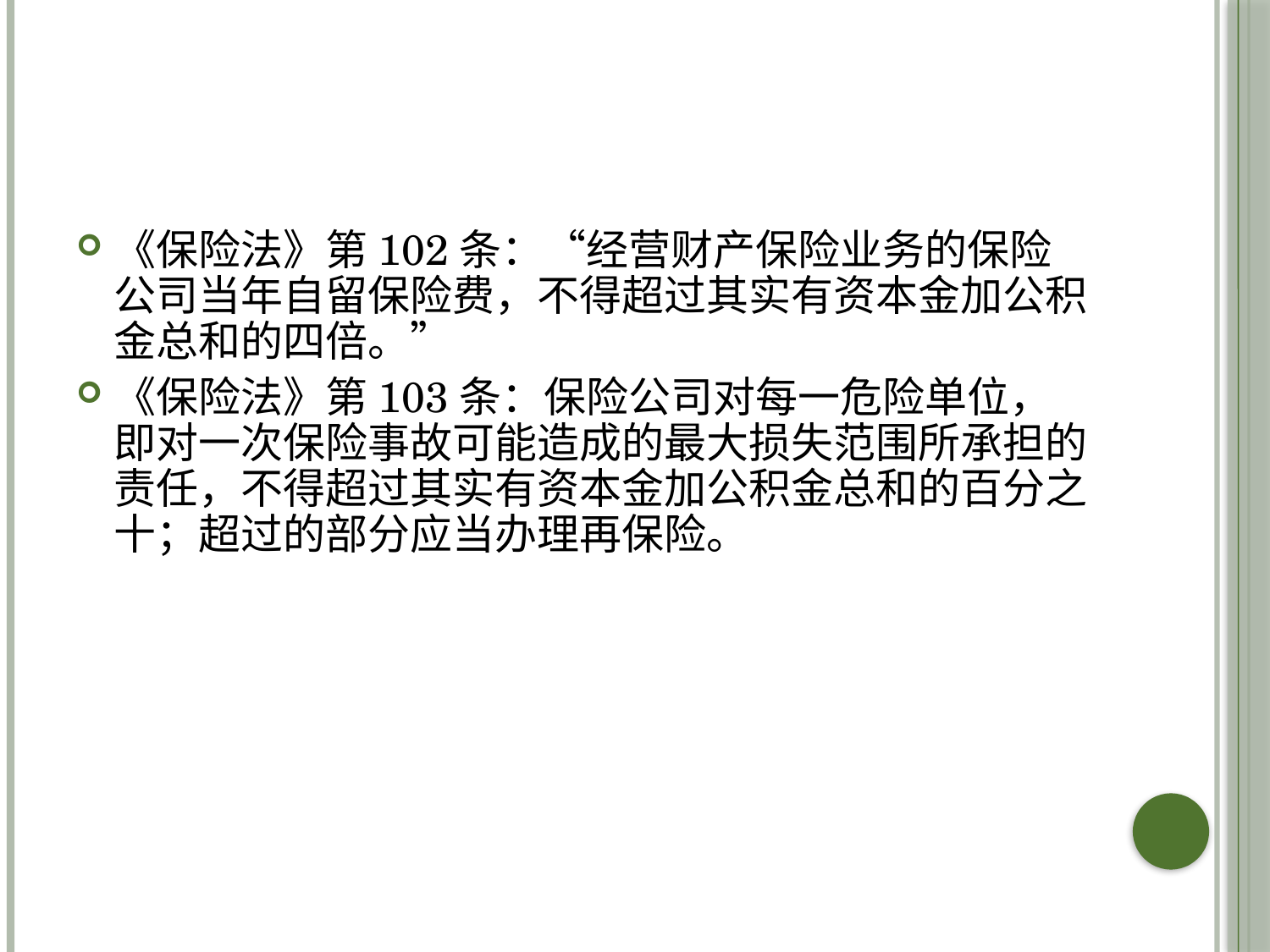

#
《保险法》第102条：“经营财产保险业务的保险公司当年自留保险费，不得超过其实有资本金加公积金总和的四倍。”
《保险法》第103条：保险公司对每一危险单位，即对一次保险事故可能造成的最大损失范围所承担的责任，不得超过其实有资本金加公积金总和的百分之十；超过的部分应当办理再保险。